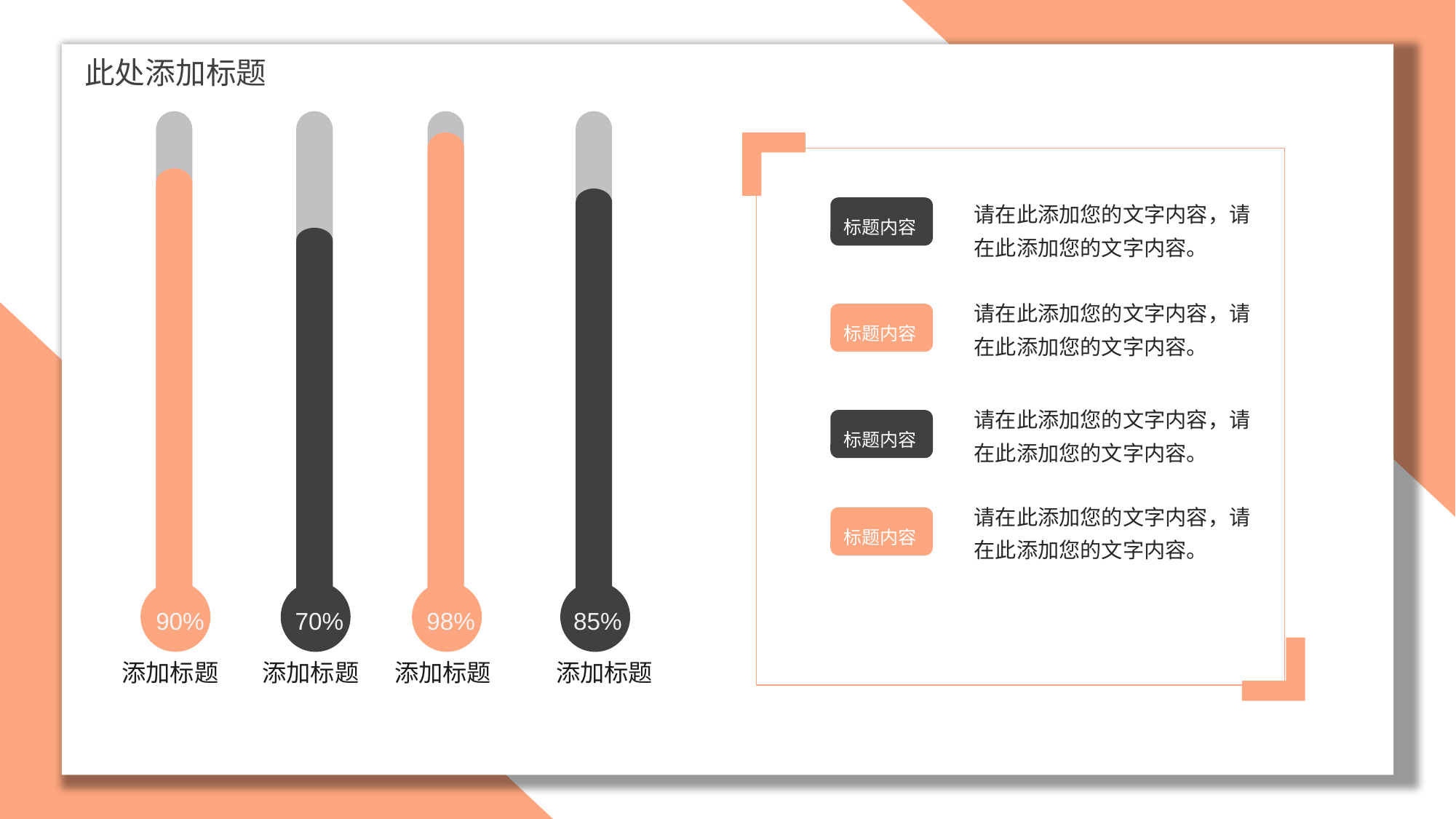

此处添加标题

请在此添加您的文字内容，请在此添加您的文字内容。

标题内容

请在此添加您的文字内容，请在此添加您的文字内容。
标题内容
请在此添加您的文字内容，请在此添加您的文字内容。
标题内容
请在此添加您的文字内容，请在此添加您的文字内容。
标题内容

90%
70%
98%
85%

添加标题
添加标题
添加标题
添加标题